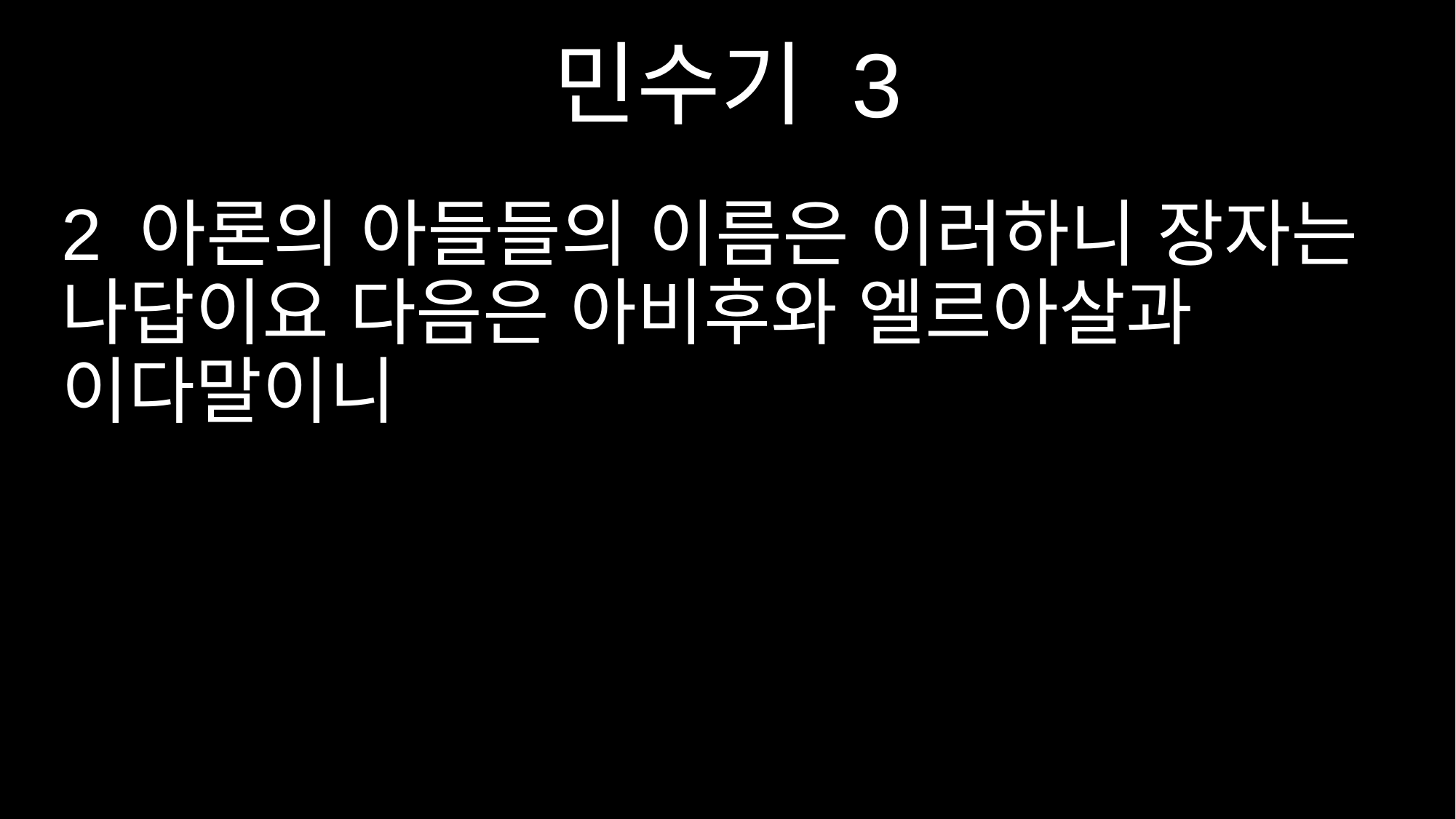

민수기 3
2 아론의 아들들의 이름은 이러하니 장자는 나답이요 다음은 아비후와 엘르아살과 이다말이니